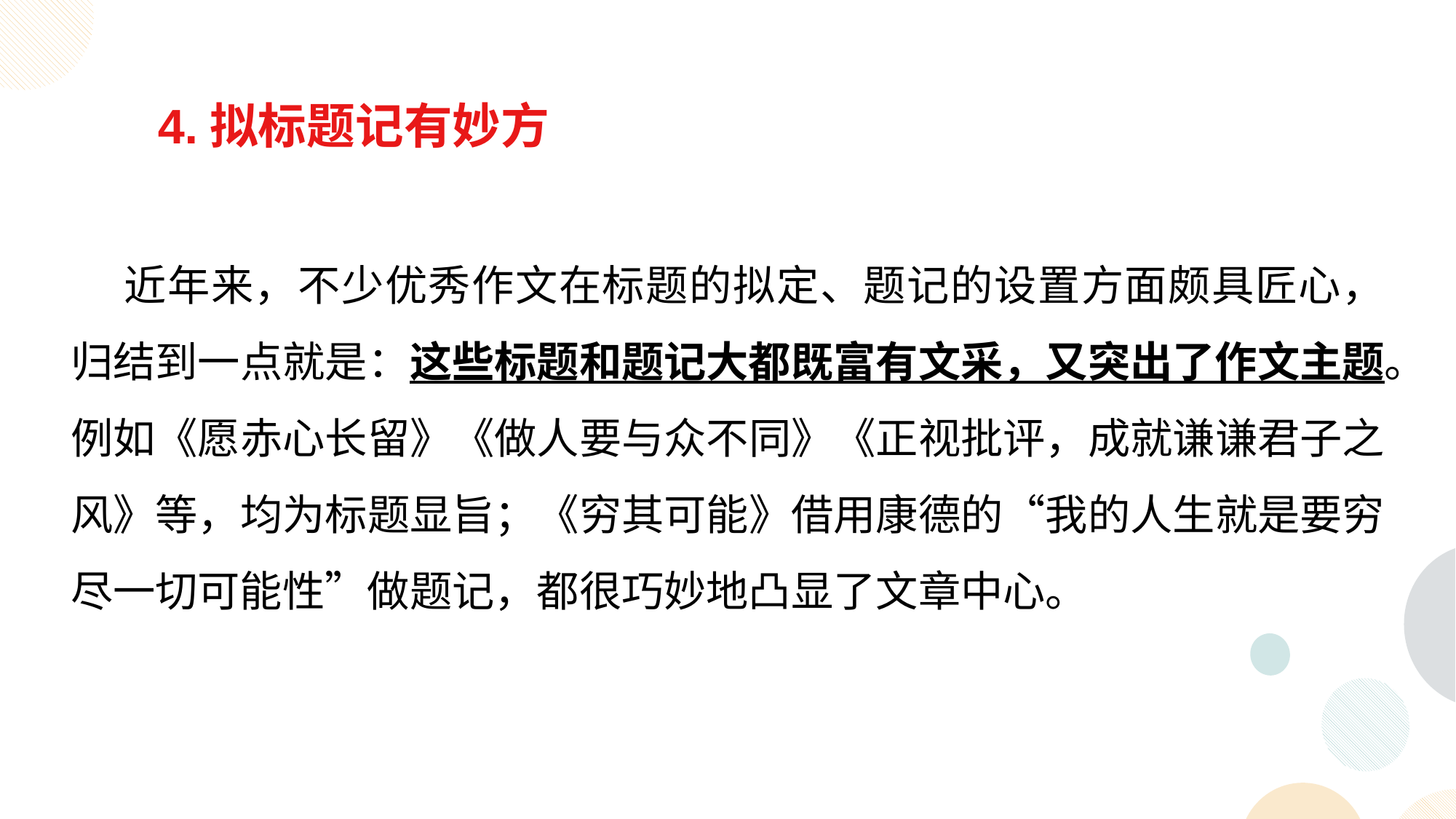

4.拟标题记有妙方
    近年来，不少优秀作文在标题的拟定、题记的设置方面颇具匠心，归结到一点就是：这些标题和题记大都既富有文采，又突出了作文主题。例如《愿赤心长留》《做人要与众不同》《正视批评，成就谦谦君子之风》等，均为标题显旨；《穷其可能》借用康德的“我的人生就是要穷尽一切可能性”做题记，都很巧妙地凸显了文章中心。